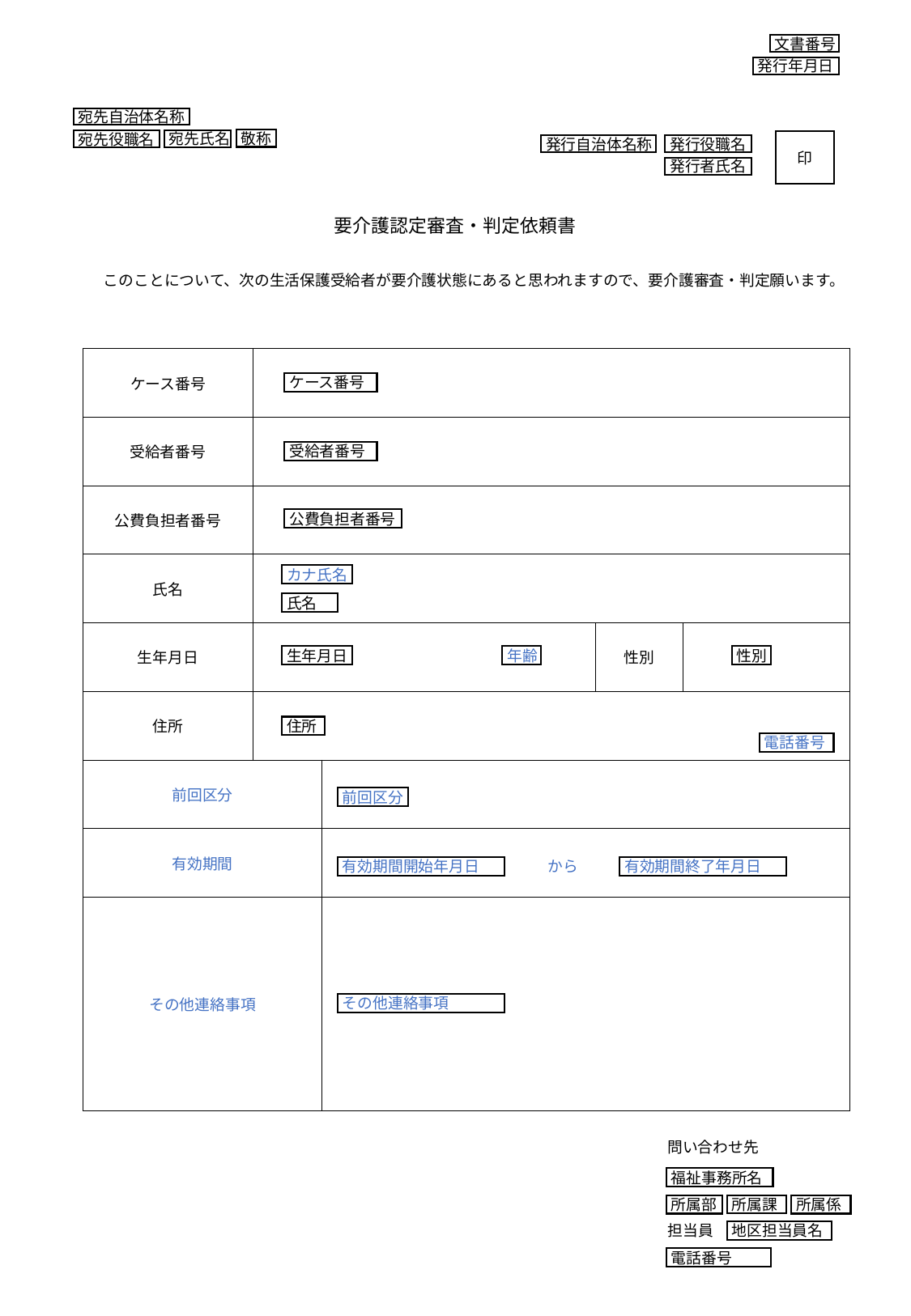

文書番号
発行年月日
宛先自治体名称
敬称
宛先氏名
宛先役職名
印
発行自治体名称
発行役職名
発行者氏名
要介護認定審査・判定依頼書
　このことについて、次の生活保護受給者が要介護状態にあると思われますので、要介護審査・判定願います。
| ケース番号 |  |  |  |  |
| --- | --- | --- | --- | --- |
| 受給者番号 |  |  |  |  |
| 公費負担者番号 |  |  |  |  |
| 氏名 |  |  |  |  |
| 生年月日 |  |  | 性別 |  |
| 住所 |  |  |  |  |
| 前回区分 |  |  |  |  |
| 有効期間 |  |  |  |  |
| その他連絡事項 |  |  |  |  |
ケース番号
受給者番号
公費負担者番号
カナ氏名
氏名
性別
生年月日
年齢
住所
電話番号
前回区分
から
有効期間開始年月日
有効期間終了年月日
その他連絡事項
問い合わせ先
福祉事務所名
所属部
所属係
所属課
担当員
地区担当員名
電話番号